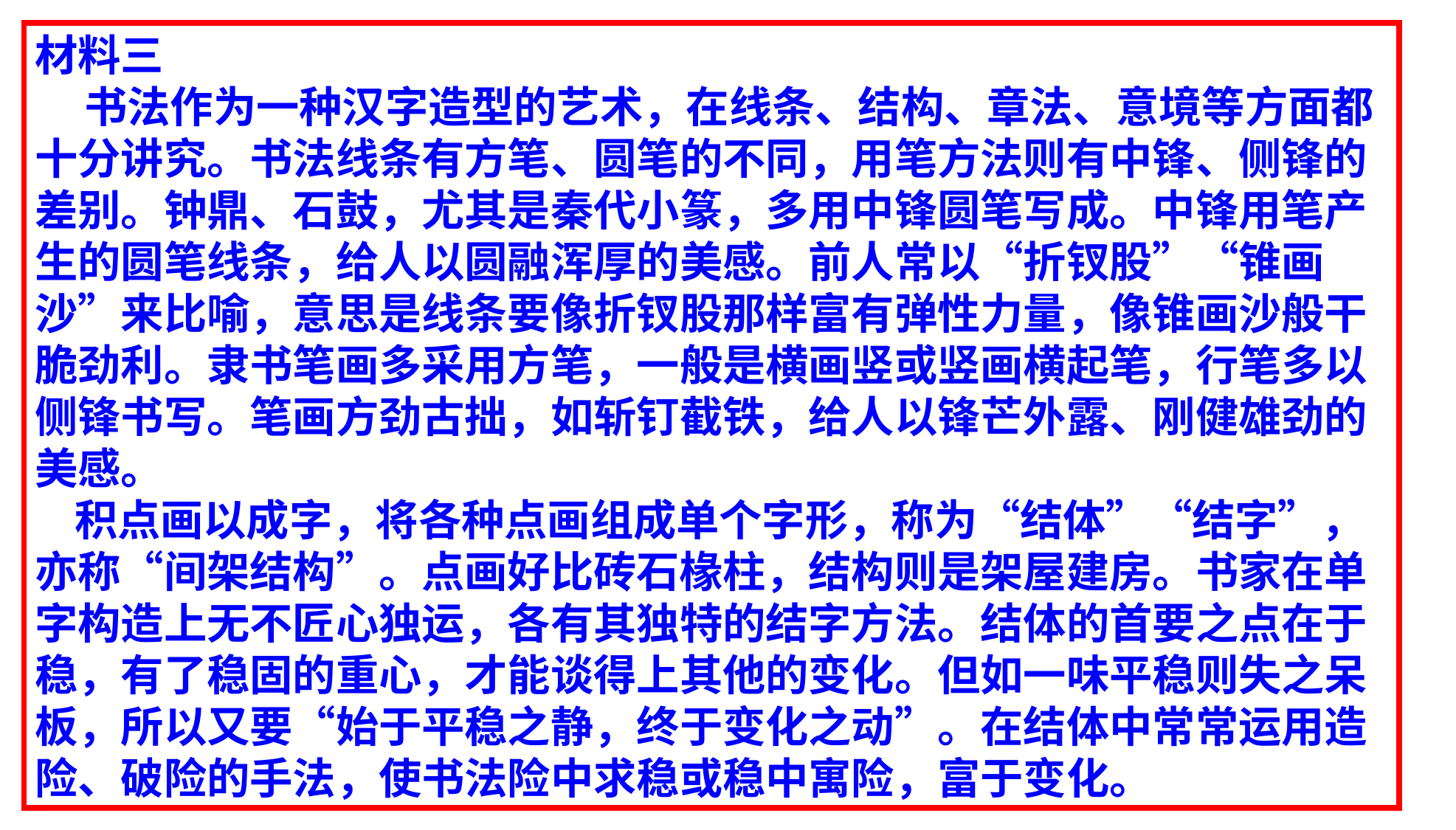

材料三
    书法作为一种汉字造型的艺术，在线条、结构、章法、意境等方面都十分讲究。书法线条有方笔、圆笔的不同，用笔方法则有中锋、侧锋的差别。钟鼎、石鼓，尤其是秦代小篆，多用中锋圆笔写成。中锋用笔产生的圆笔线条，给人以圆融浑厚的美感。前人常以“折钗股”“锥画沙”来比喻，意思是线条要像折钗股那样富有弹性力量，像锥画沙般干脆劲利。隶书笔画多采用方笔，一般是横画竖或竖画横起笔，行笔多以侧锋书写。笔画方劲古拙，如斩钉截铁，给人以锋芒外露、刚健雄劲的美感。
   积点画以成字，将各种点画组成单个字形，称为“结体”“结字”，亦称“间架结构”。点画好比砖石椽柱，结构则是架屋建房。书家在单字构造上无不匠心独运，各有其独特的结字方法。结体的首要之点在于稳，有了稳固的重心，才能谈得上其他的变化。但如一味平稳则失之呆板，所以又要“始于平稳之静，终于变化之动”。在结体中常常运用造险、破险的手法，使书法险中求稳或稳中寓险，富于变化。